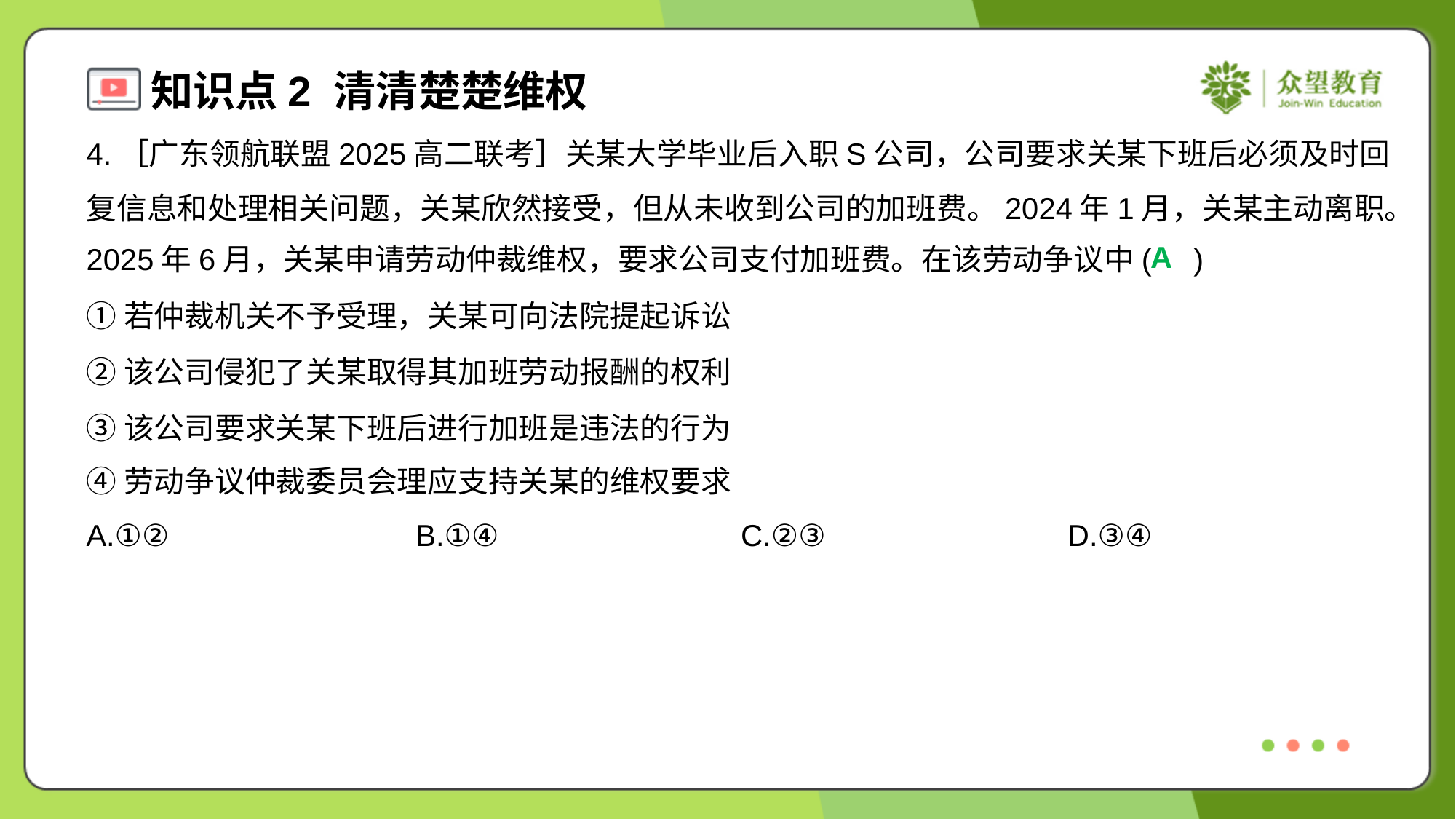

4.［广东领航联盟2025高二联考］关某大学毕业后入职S公司，公司要求关某下班后必须及时回
复信息和处理相关问题，关某欣然接受，但从未收到公司的加班费。2024年1月，关某主动离职。
2025年6月，关某申请劳动仲裁维权，要求公司支付加班费。在该劳动争议中(     )
A
①若仲裁机关不予受理，关某可向法院提起诉讼
②该公司侵犯了关某取得其加班劳动报酬的权利
③该公司要求关某下班后进行加班是违法的行为
④劳动争议仲裁委员会理应支持关某的维权要求
A.①②	B.①④	C.②③	D.③④